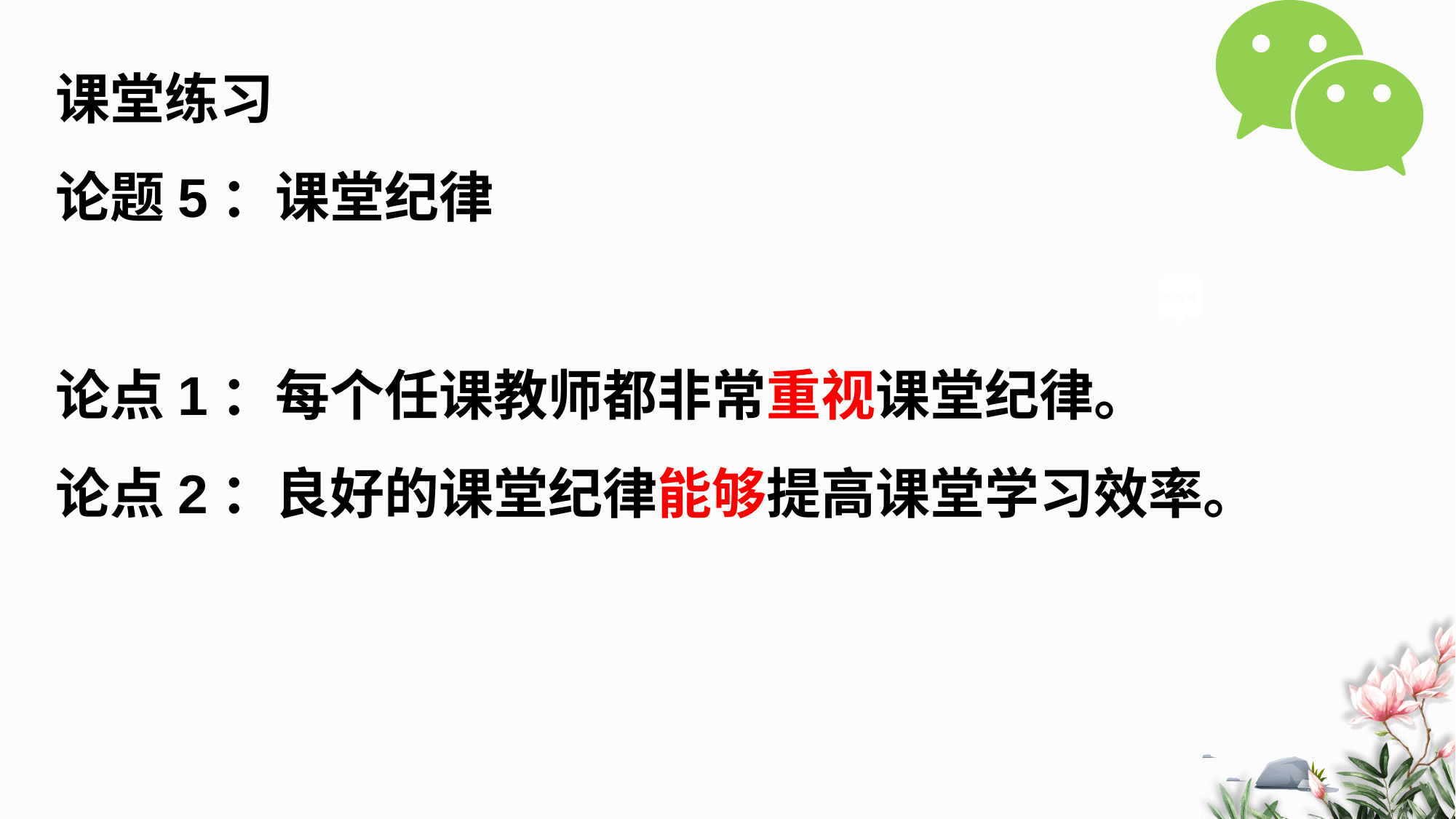

课堂练习
论题5：课堂纪律

论点1：每个任课教师都非常重视课堂纪律。
论点2：良好的课堂纪律能够提高课堂学习效率。